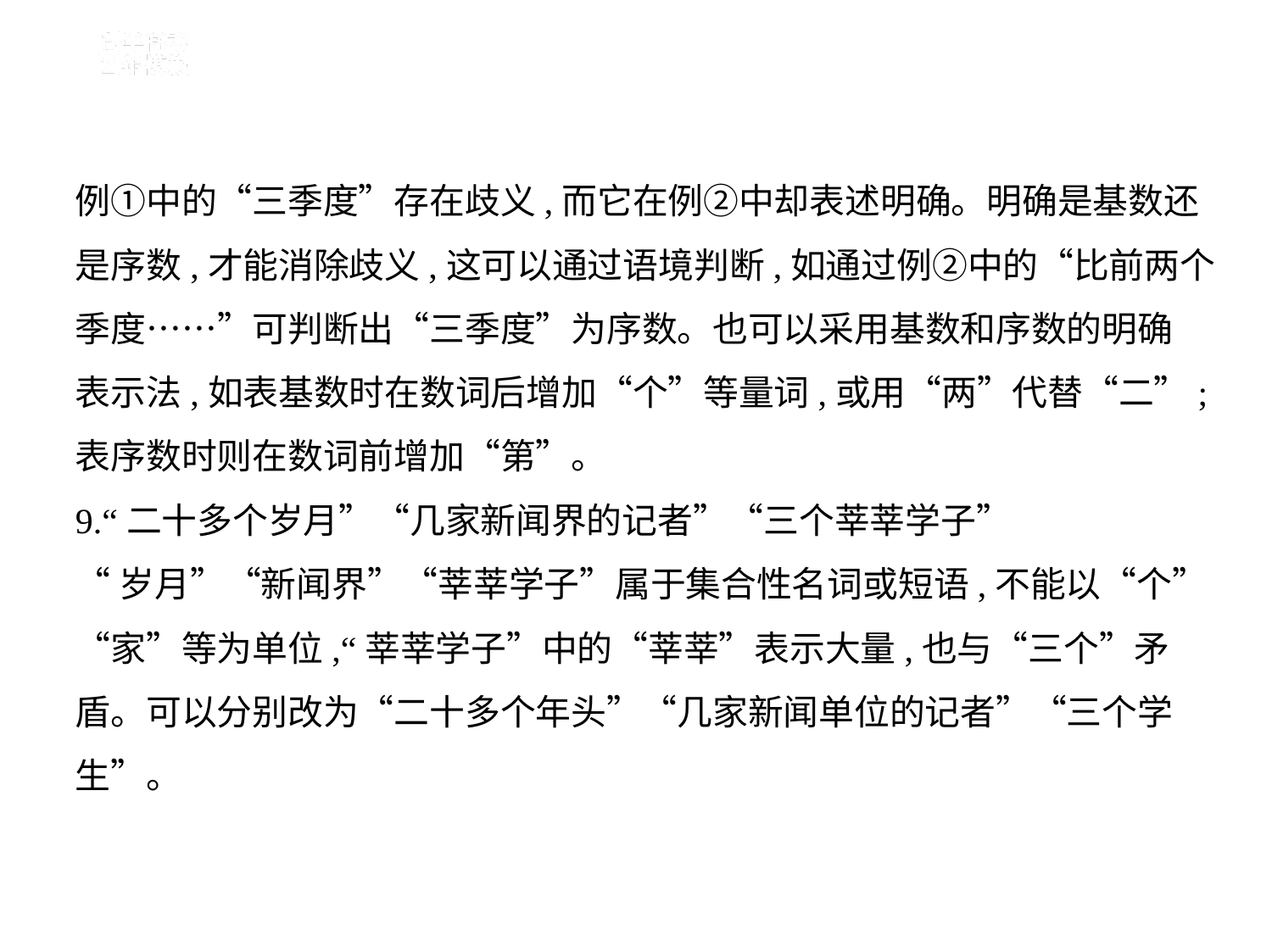

例①中的“三季度”存在歧义,而它在例②中却表述明确。明确是基数还
是序数,才能消除歧义,这可以通过语境判断,如通过例②中的“比前两个
季度……”可判断出“三季度”为序数。也可以采用基数和序数的明确
表示法,如表基数时在数词后增加“个”等量词,或用“两”代替“二”;
表序数时则在数词前增加“第”。
9.“二十多个岁月”“几家新闻界的记者”“三个莘莘学子”
“岁月”“新闻界”“莘莘学子”属于集合性名词或短语,不能以“个”
“家”等为单位,“莘莘学子”中的“莘莘”表示大量,也与“三个”矛
盾。可以分别改为“二十多个年头”“几家新闻单位的记者”“三个学
生”。